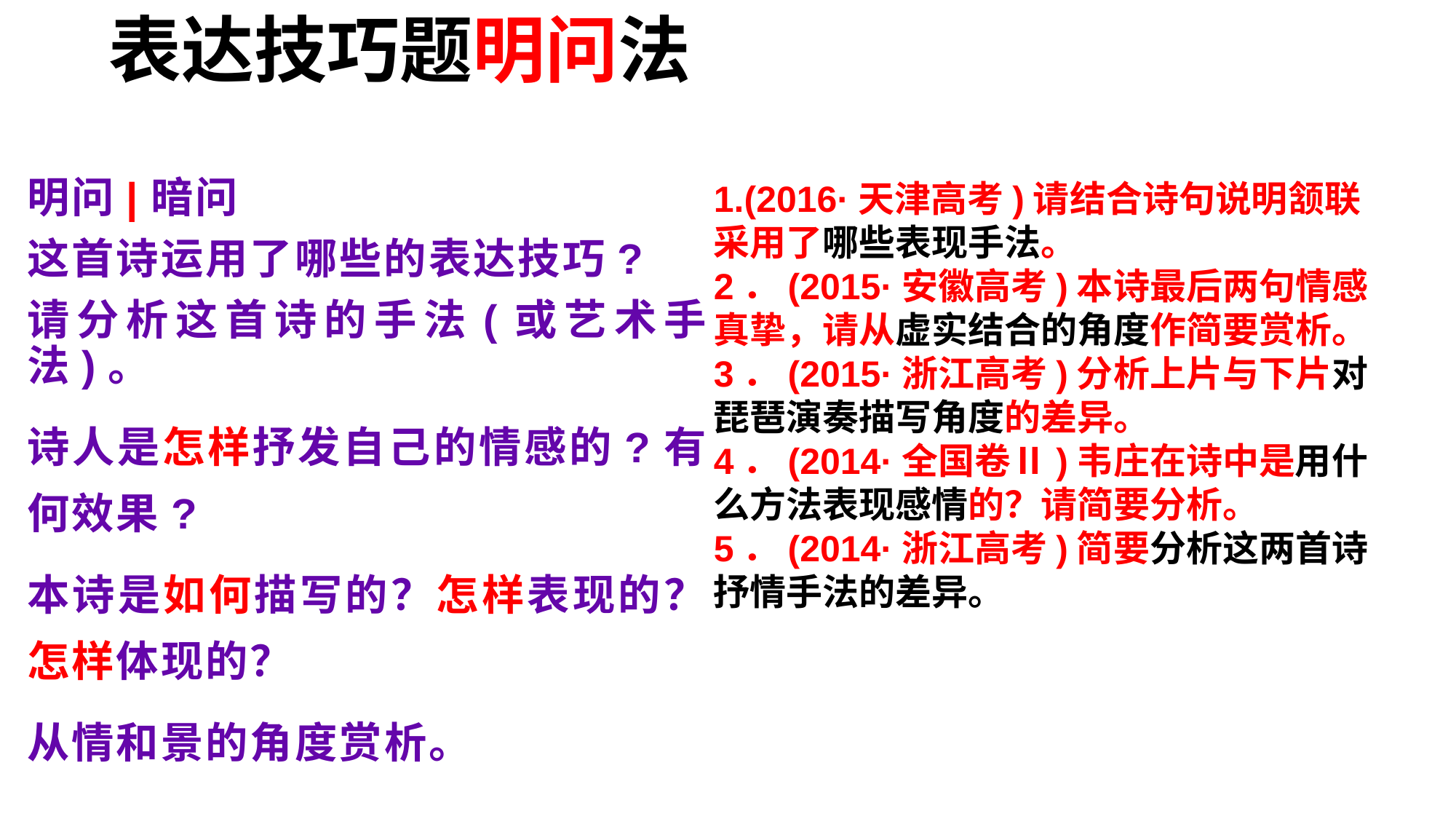

表达技巧题明问法
1.(2016·天津高考)请结合诗句说明颔联采用了哪些表现手法。
2．(2015·安徽高考)本诗最后两句情感真挚，请从虚实结合的角度作简要赏析。
3．(2015·浙江高考)分析上片与下片对琵琶演奏描写角度的差异。
4．(2014·全国卷Ⅱ)韦庄在诗中是用什么方法表现感情的？请简要分析。
5．(2014·浙江高考)简要分析这两首诗抒情手法的差异。
明问|暗问
这首诗运用了哪些的表达技巧?
请分析这首诗的手法(或艺术手法)。
诗人是怎样抒发自己的情感的?有何效果?
本诗是如何描写的？怎样表现的？怎样体现的？
从情和景的角度赏析。